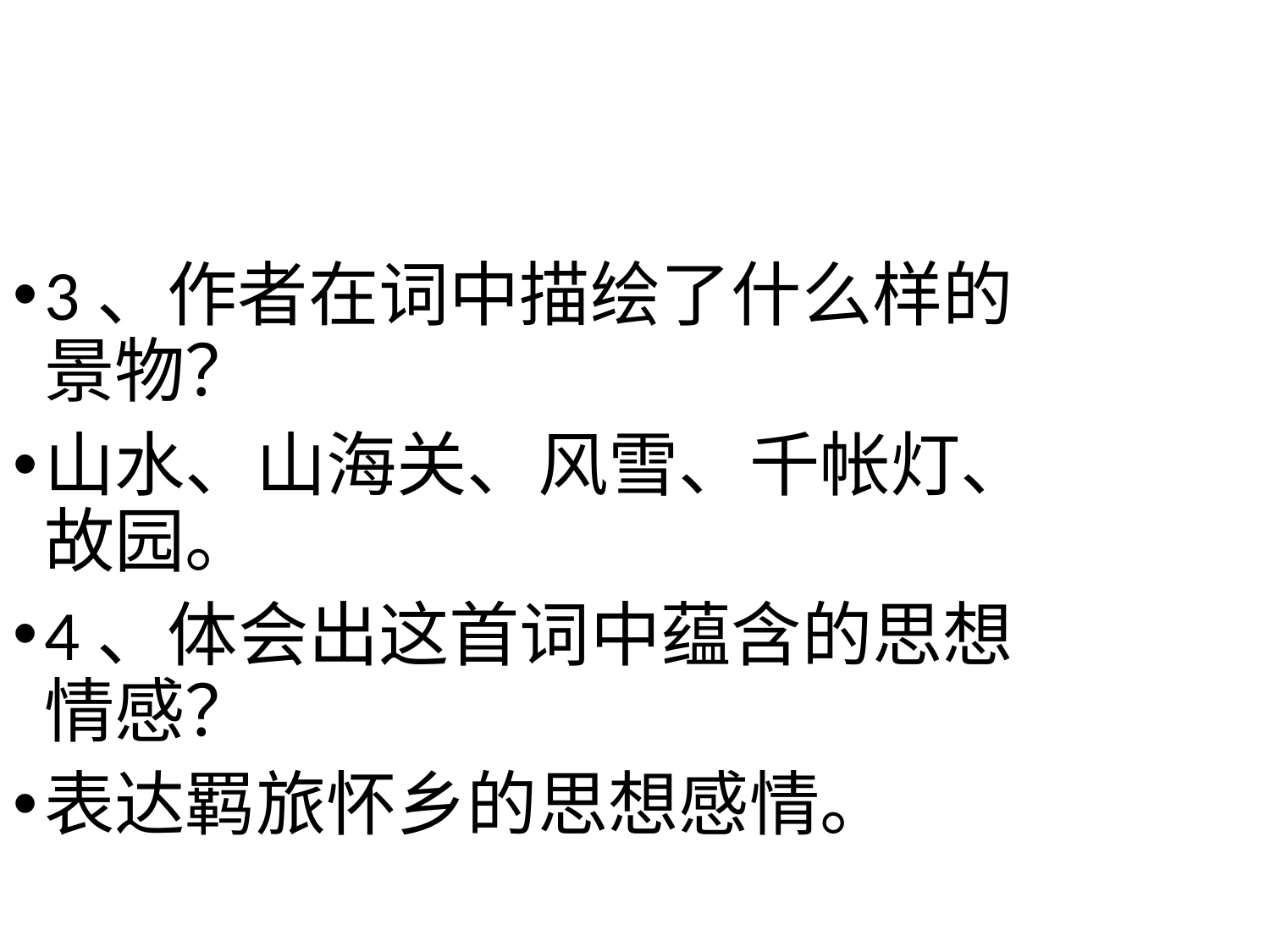

3、作者在词中描绘了什么样的景物？
山水、山海关、风雪、千帐灯、故园。
4、体会出这首词中蕴含的思想情感？
表达羁旅怀乡的思想感情。